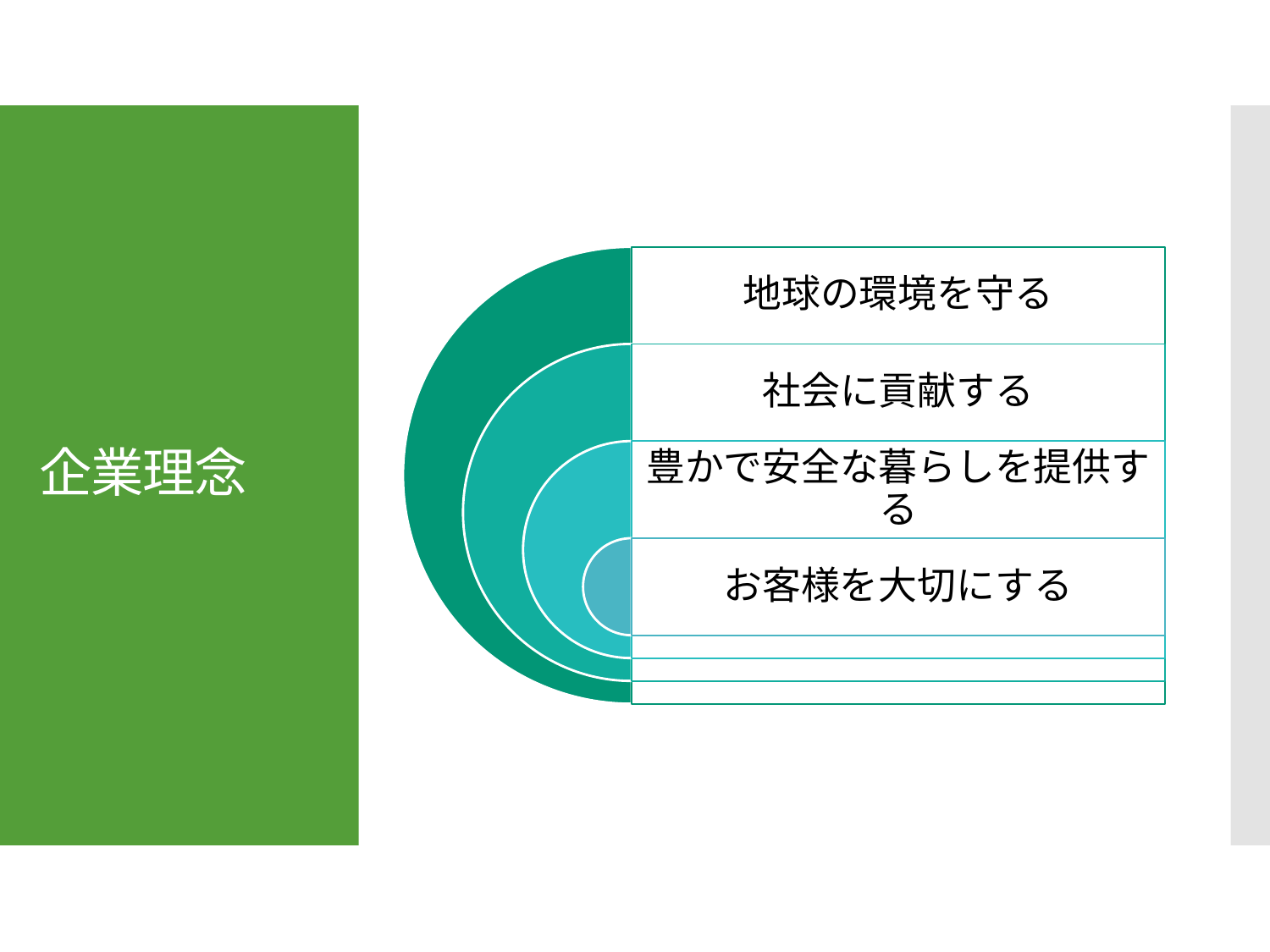

地球の環境を守る
社会に貢献する
豊かで安全な暮らしを提供する
お客様を大切にする
# 企業理念